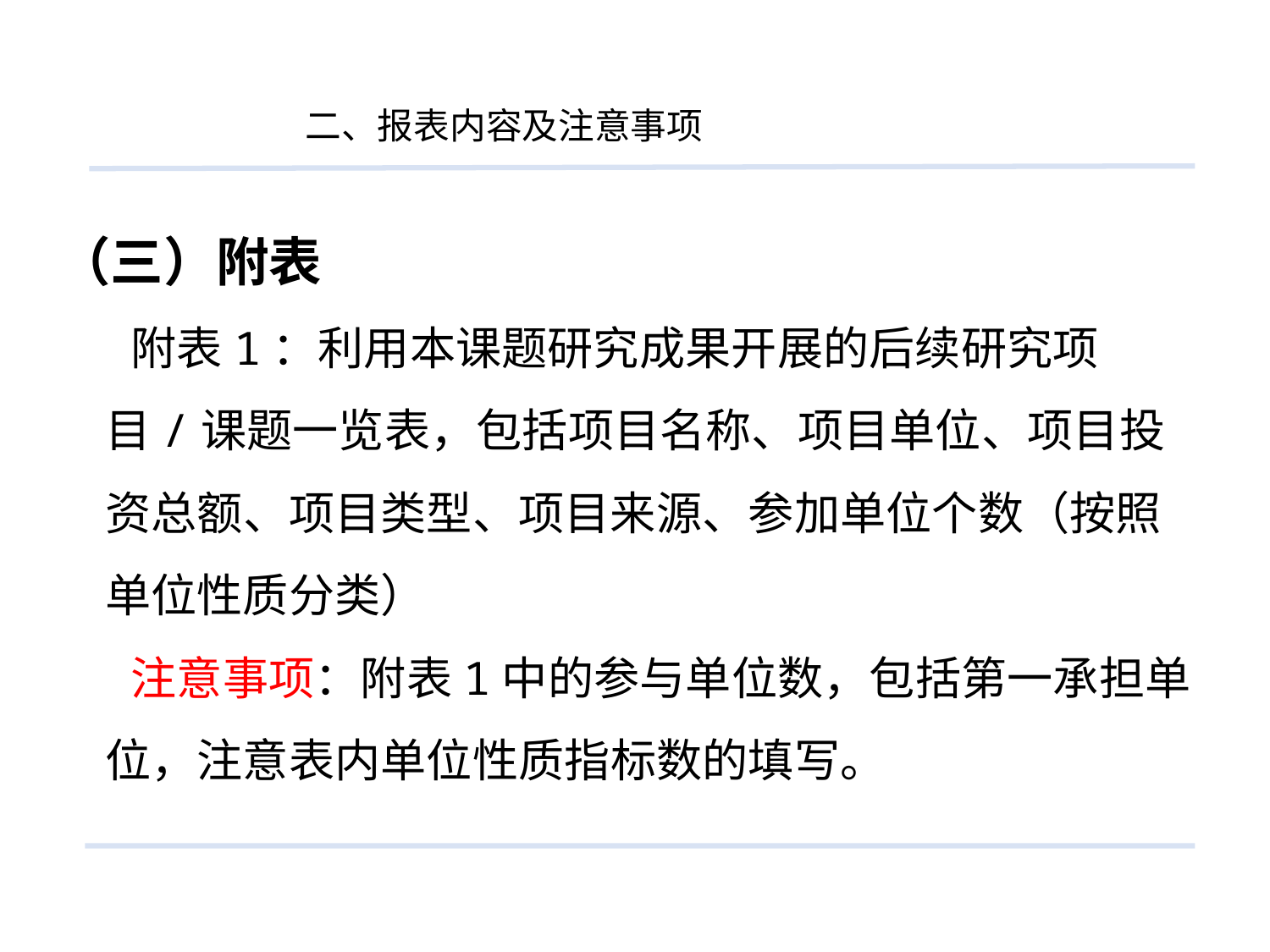

# 二、报表内容及注意事项
（三）附表
      附表1：利用本课题研究成果开展的后续研究项目/课题一览表，包括项目名称、项目单位、项目投资总额、项目类型、项目来源、参加单位个数（按照单位性质分类）
      注意事项：附表1中的参与单位数，包括第一承担单位，注意表内单位性质指标数的填写。